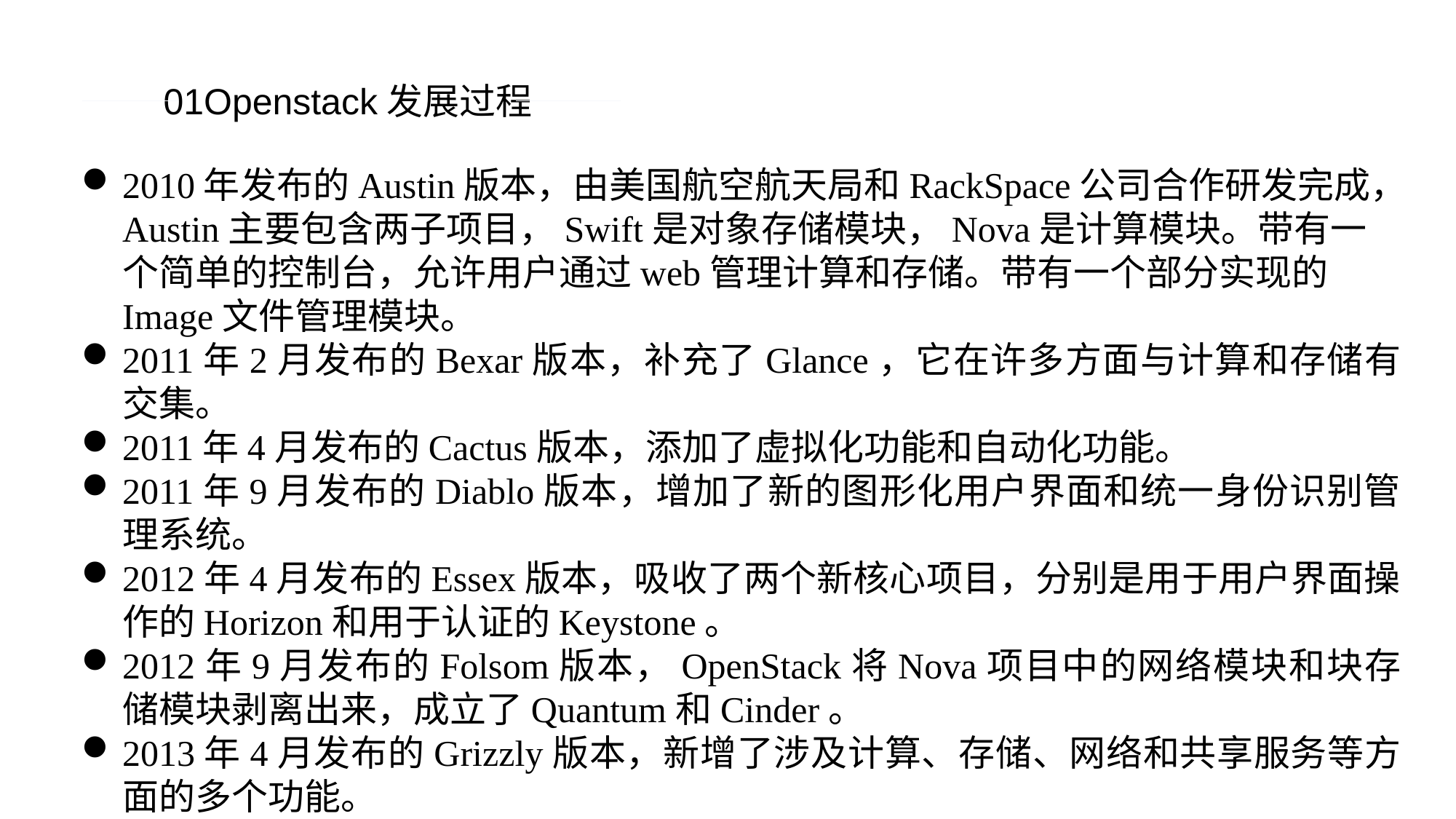

01Openstack发展过程
2010年发布的Austin版本，由美国航空航天局和RackSpace公司合作研发完成，Austin主要包含两子项目，Swift是对象存储模块，Nova是计算模块。带有一个简单的控制台，允许用户通过web管理计算和存储。带有一个部分实现的Image文件管理模块。
2011年2月发布的Bexar版本，补充了Glance，它在许多方面与计算和存储有交集。
2011年4月发布的Cactus版本，添加了虚拟化功能和自动化功能。
2011年9月发布的Diablo版本，增加了新的图形化用户界面和统一身份识别管理系统。
2012年4月发布的Essex版本，吸收了两个新核心项目，分别是用于用户界面操作的Horizon和用于认证的Keystone。
2012年9月发布的Folsom版本，OpenStack将Nova项目中的网络模块和块存储模块剥离出来，成立了Quantum和Cinder。
2013年4月发布的Grizzly版本，新增了涉及计算、存储、网络和共享服务等方面的多个功能。

PPT模板 http://www.1ppt.com/moban/